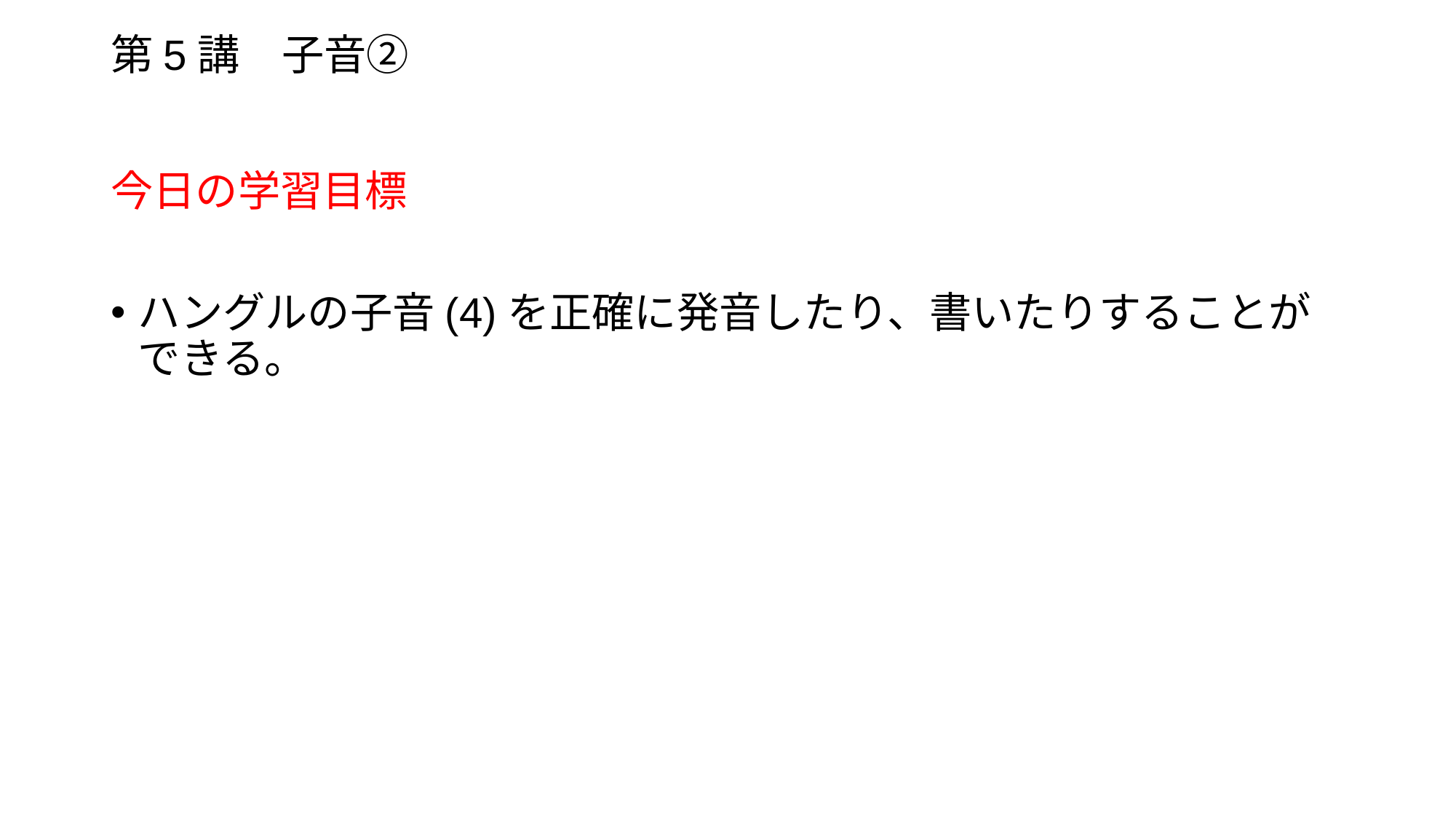

# 第5講　子音②

今日の学習目標

ハングルの子音(4)を正確に発音したり、書いたりすることができる。